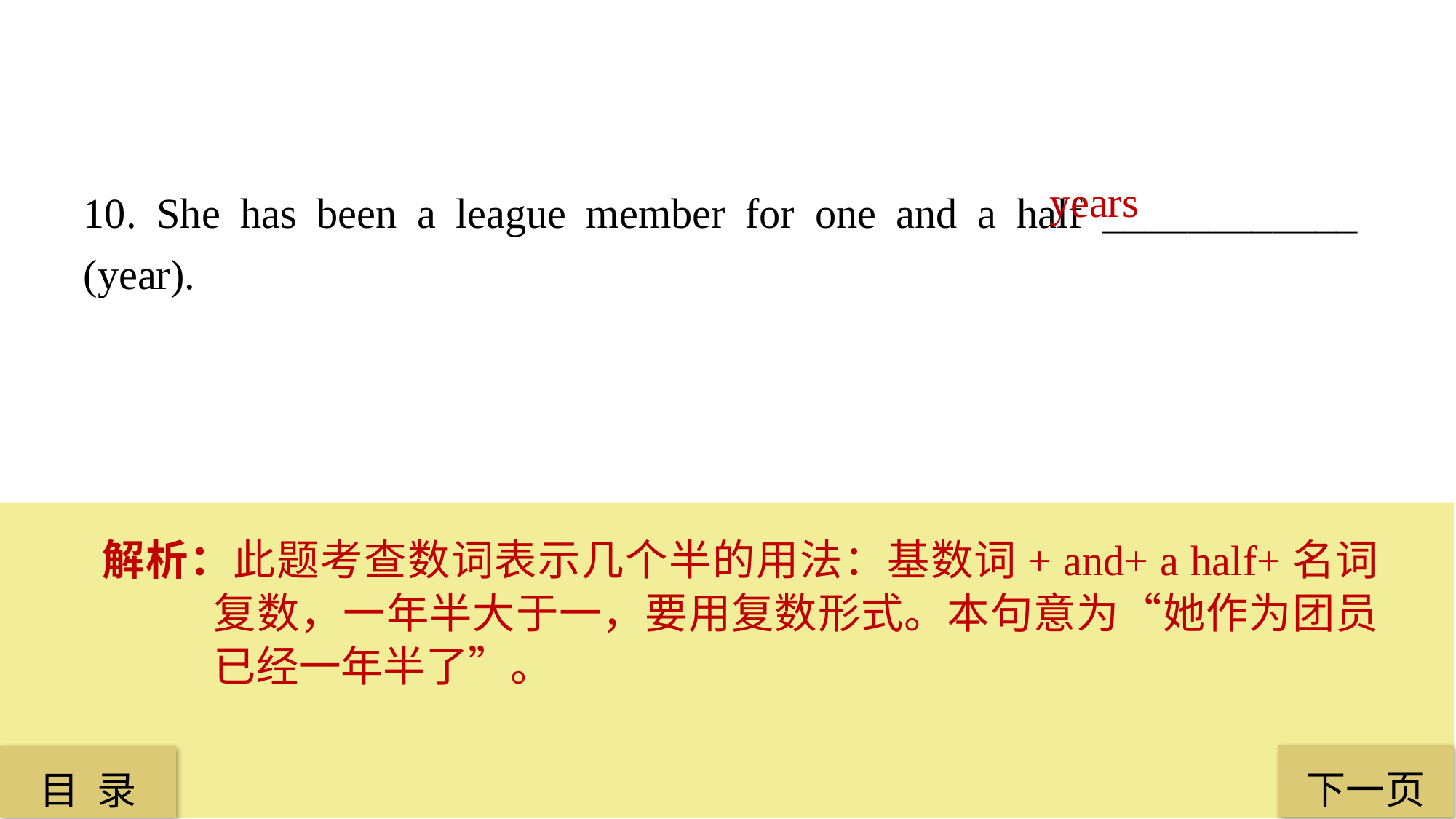

years
10. She has been a league member for one and a half ____________ (year).
解析：此题考查数词表示几个半的用法：基数词+ and+ a half+名词复数，一年半大于一，要用复数形式。本句意为“她作为团员已经一年半了”。